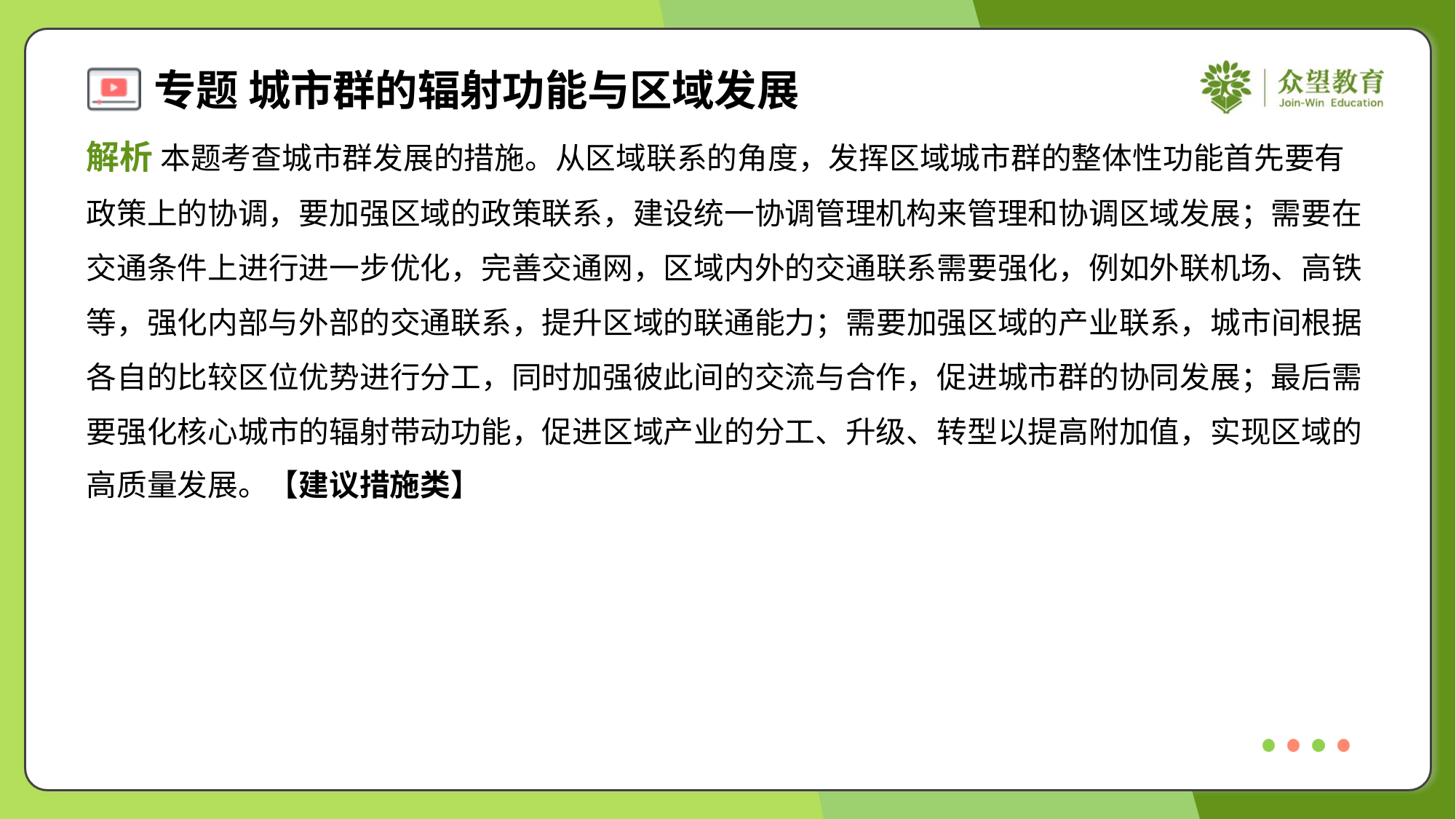

解析 本题考查城市群发展的措施。从区域联系的角度，发挥区域城市群的整体性功能首先要有
政策上的协调，要加强区域的政策联系，建设统一协调管理机构来管理和协调区域发展；需要在
交通条件上进行进一步优化，完善交通网，区域内外的交通联系需要强化，例如外联机场、高铁
等，强化内部与外部的交通联系，提升区域的联通能力；需要加强区域的产业联系，城市间根据
各自的比较区位优势进行分工，同时加强彼此间的交流与合作，促进城市群的协同发展；最后需
要强化核心城市的辐射带动功能，促进区域产业的分工、升级、转型以提高附加值，实现区域的
高质量发展。【建议措施类】